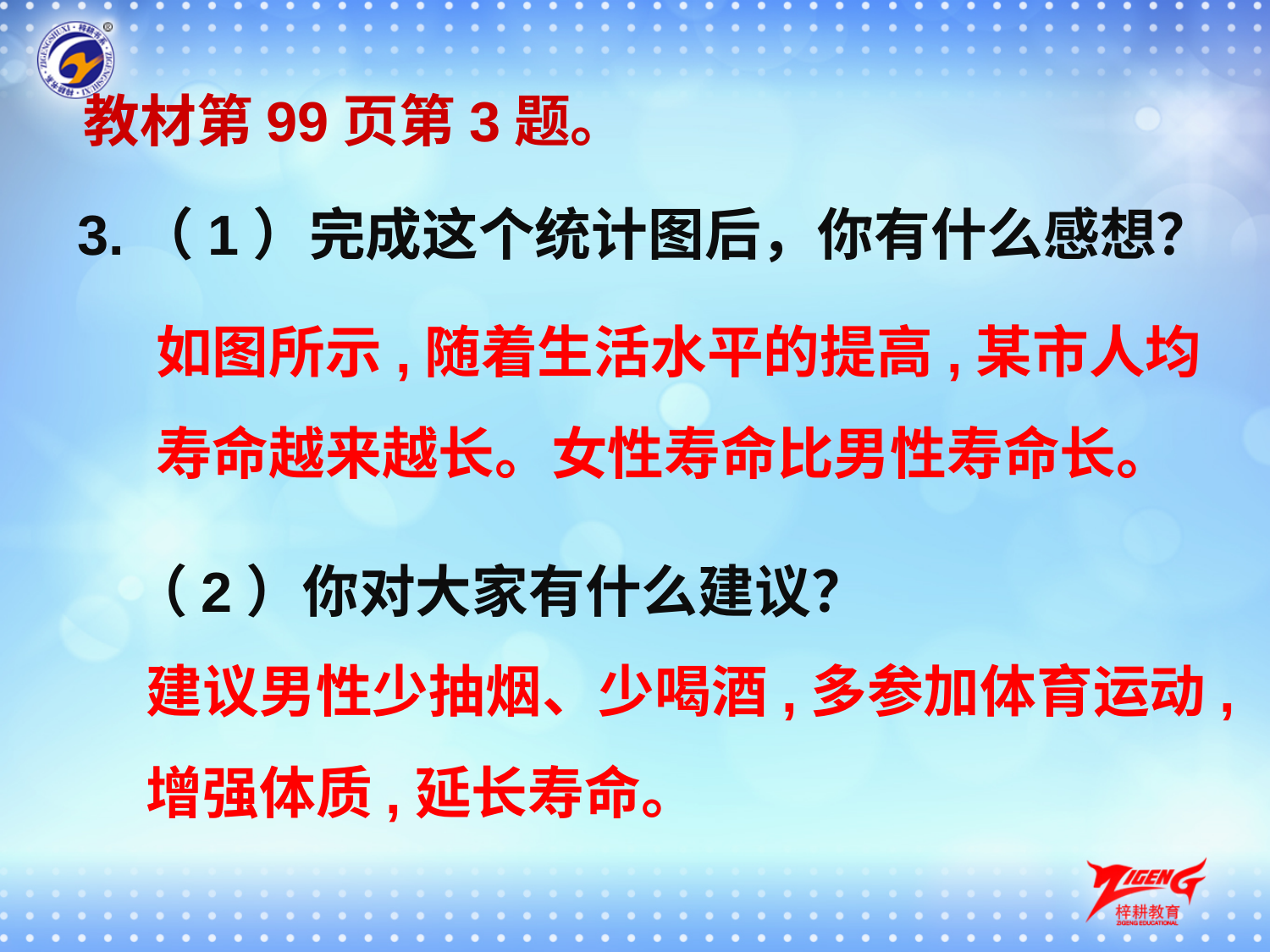

教材第99页第3题。
3.（1）完成这个统计图后，你有什么感想？
如图所示,随着生活水平的提高,某市人均寿命越来越长。女性寿命比男性寿命长。
（2）你对大家有什么建议？
建议男性少抽烟、少喝酒,多参加体育运动,增强体质,延长寿命。